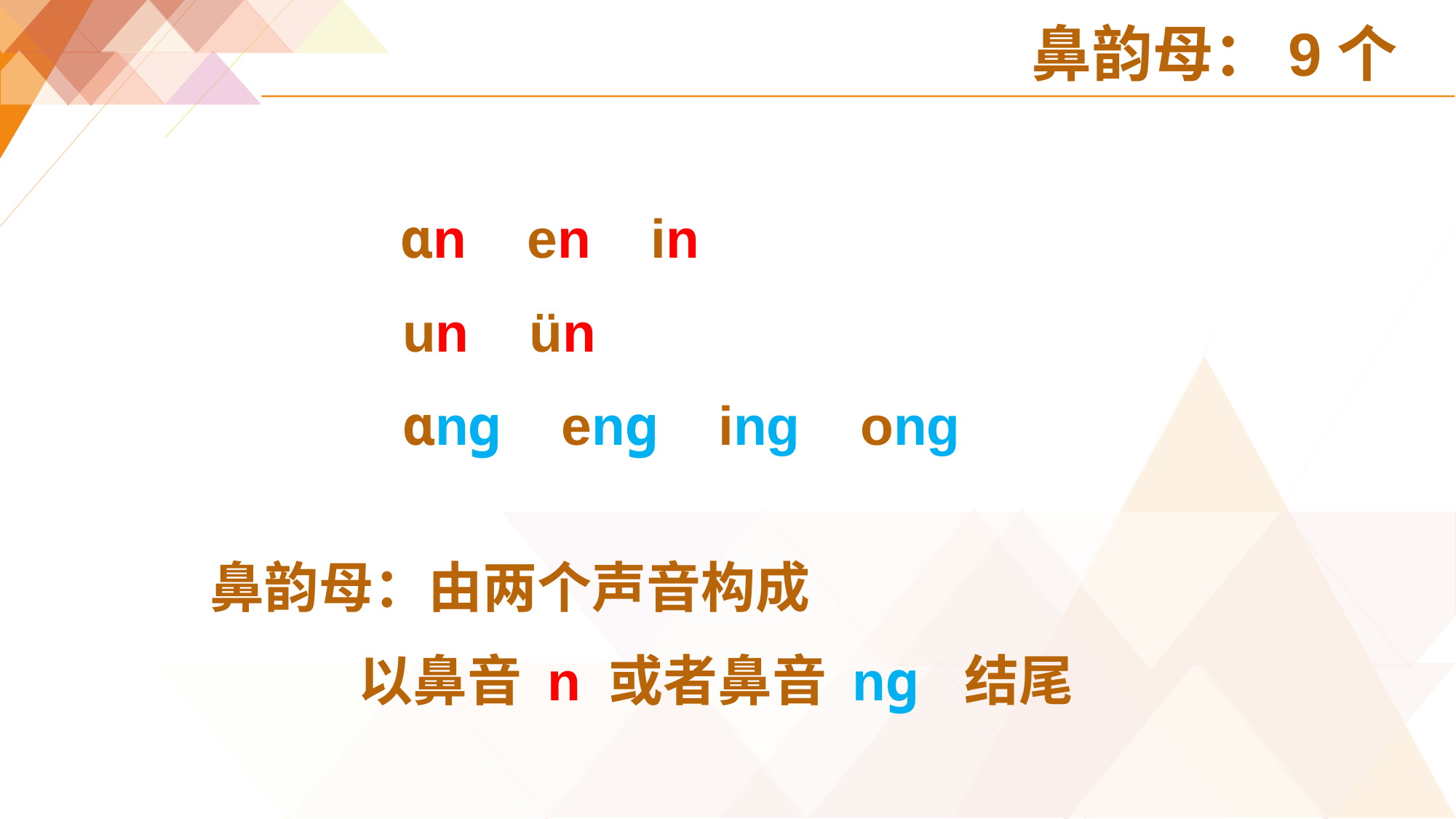

# 鼻韵母：9个
                     ɑn    en    in
                     un    ün
                     ɑnɡ    enɡ    inɡ    onɡ

         鼻韵母：由两个声音构成
                     以鼻音 n 或者鼻音 nɡ 结尾